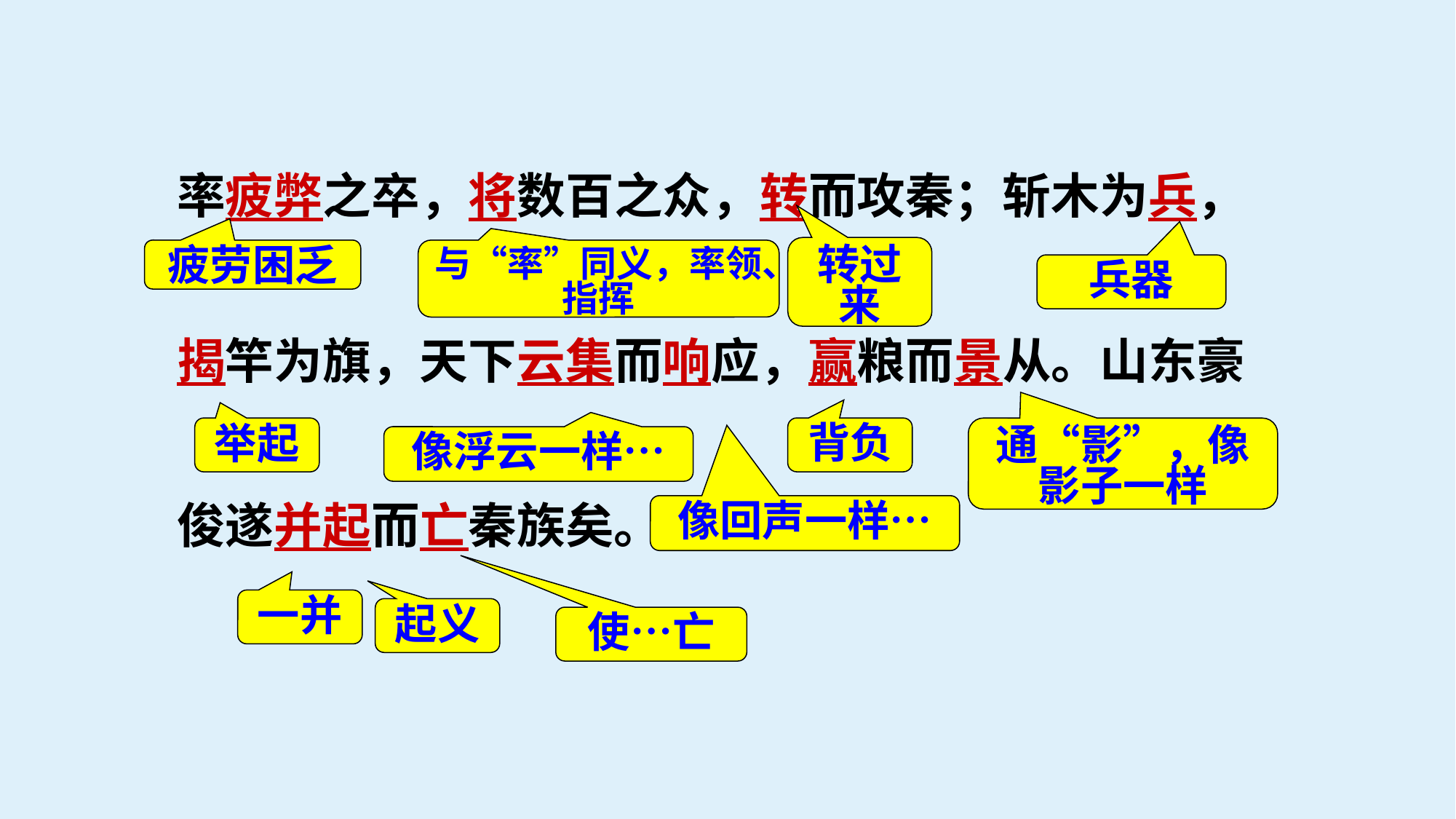

率疲弊之卒，将数百之众，转而攻秦；斩木为兵，

揭竿为旗，天下云集而响应，赢粮而景从。山东豪

俊遂并起而亡秦族矣。
转过来
疲劳困乏
与“率”同义，率领、指挥
兵器
背负
举起
通“影”，像影子一样
像浮云一样…
像回声一样…
一并
起义
使…亡